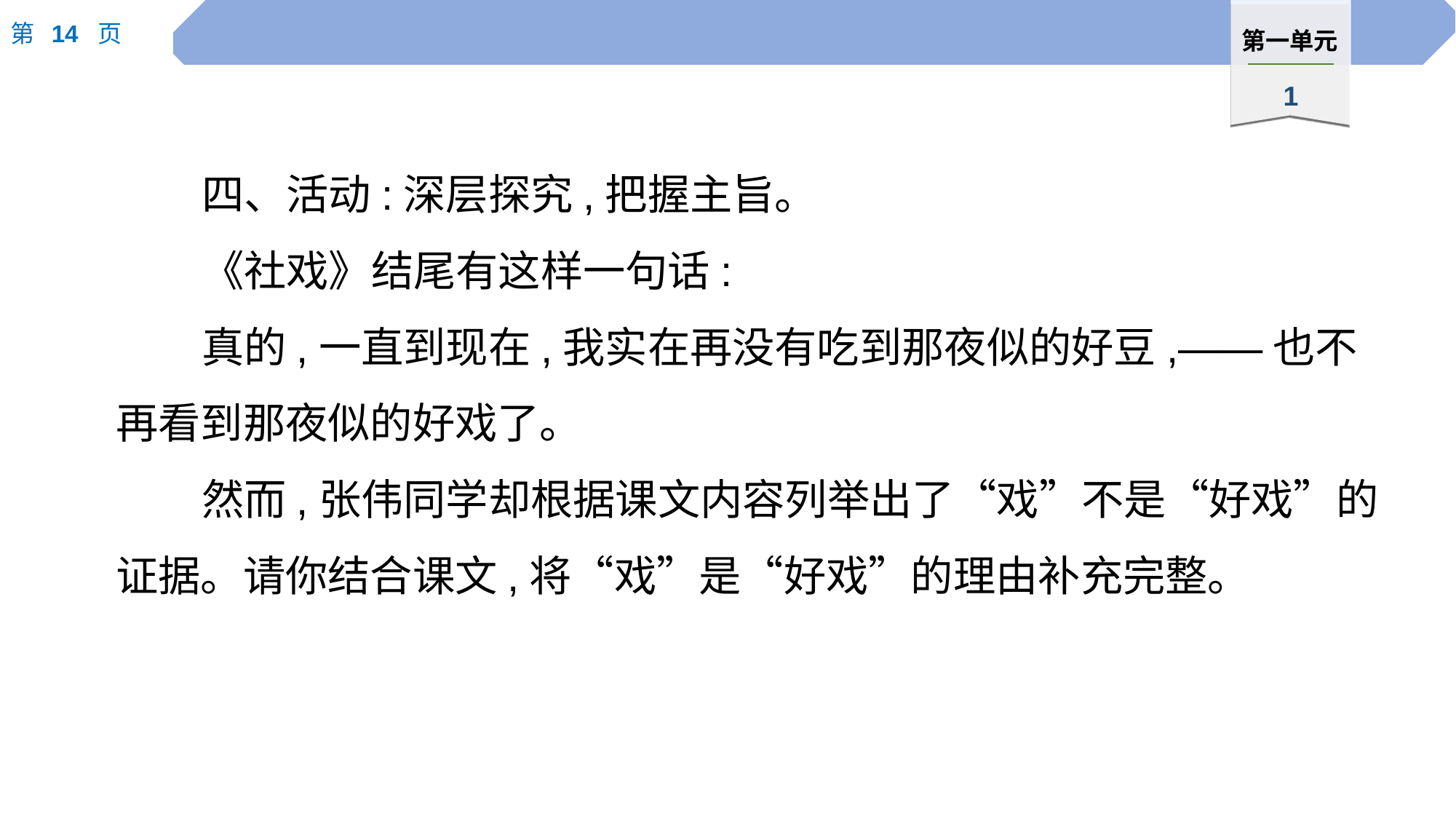

四、活动:深层探究,把握主旨。
《社戏》结尾有这样一句话:
真的,一直到现在,我实在再没有吃到那夜似的好豆,——也不再看到那夜似的好戏了。
然而,张伟同学却根据课文内容列举出了“戏”不是“好戏”的证据。请你结合课文,将“戏”是“好戏”的理由补充完整。